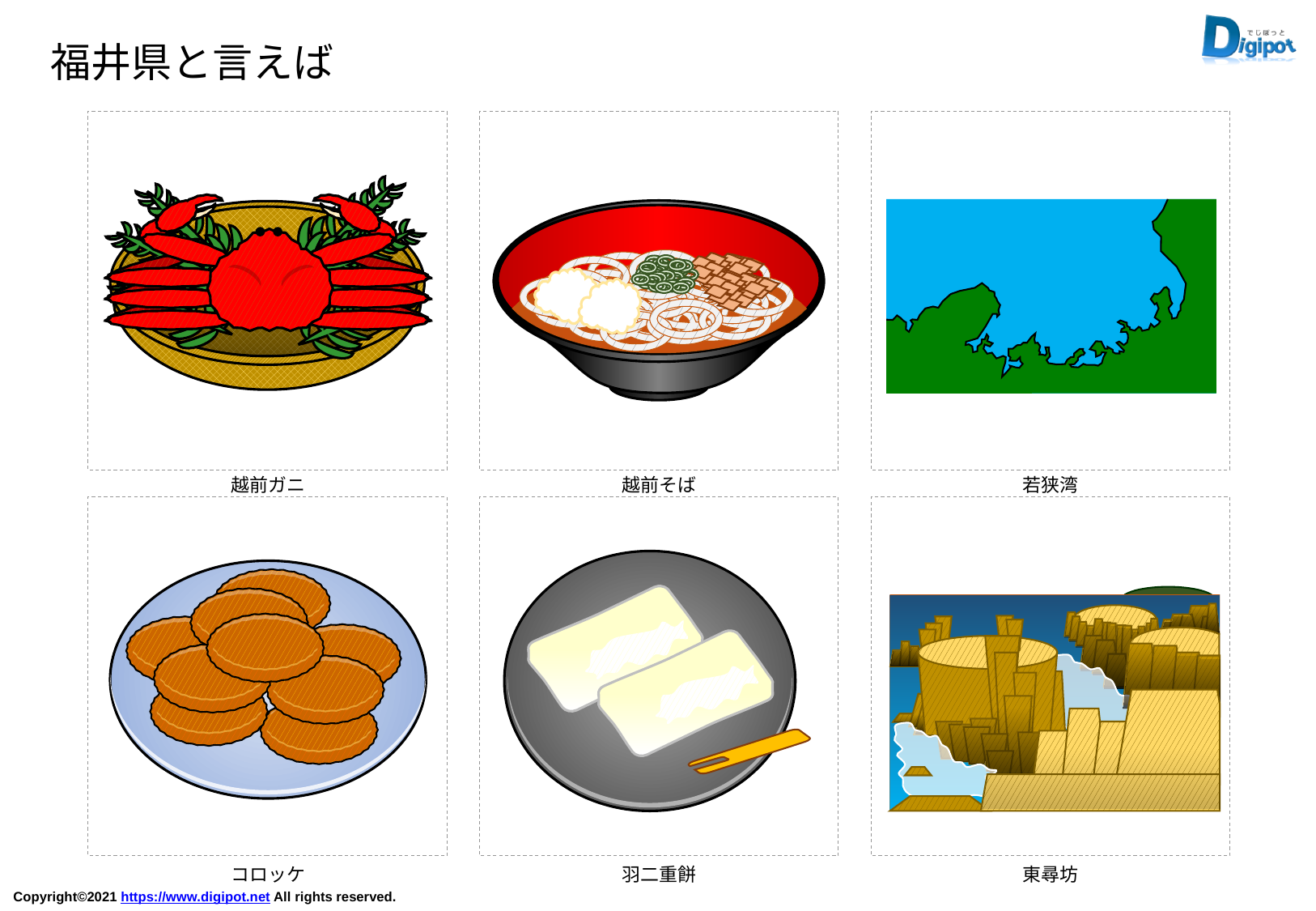

福井県と言えば

越前ガニ
越前そば
若狭湾

コロッケ
羽二重餅
東尋坊